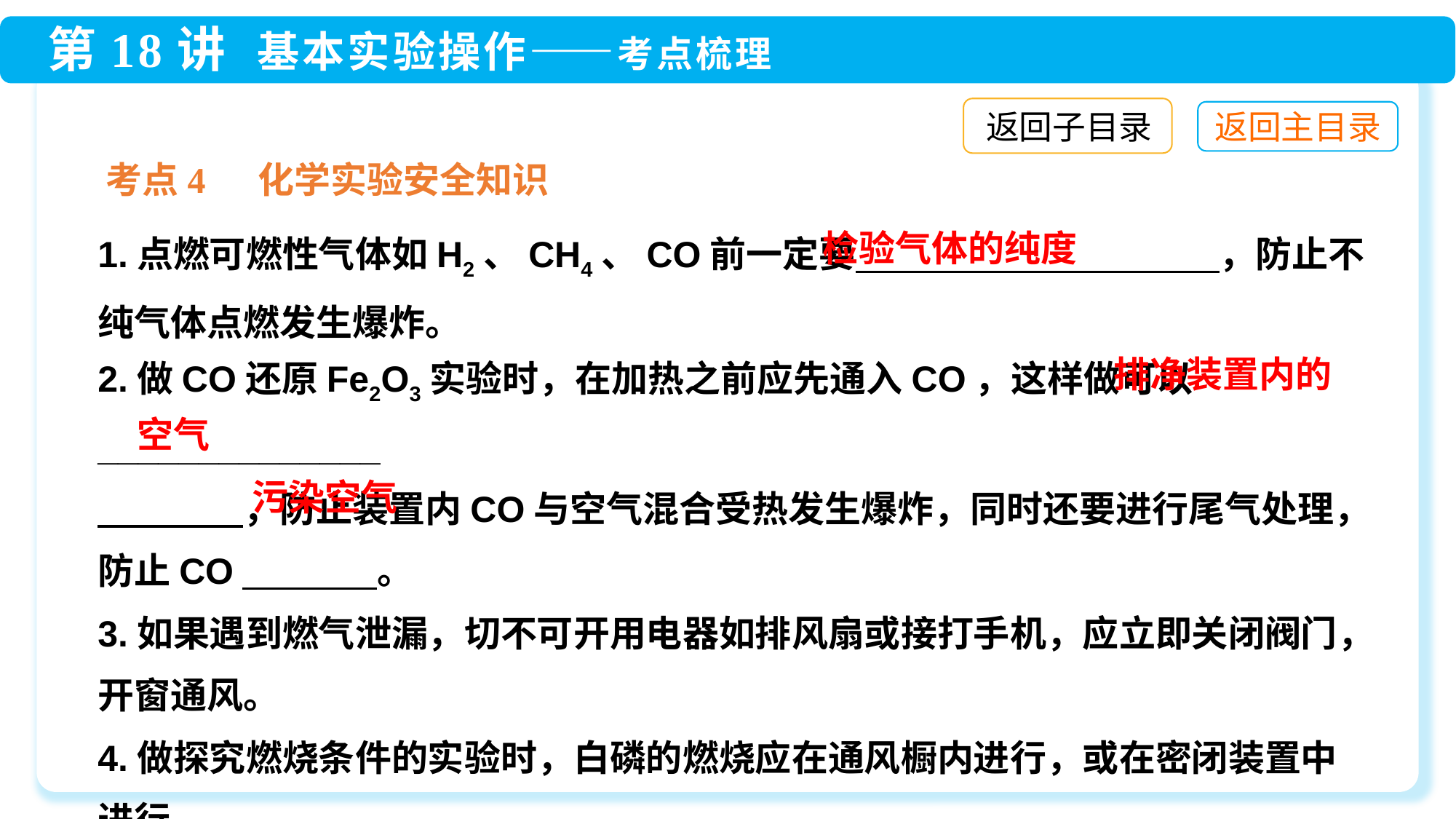

返回子目录
考点4  化学实验安全知识
1.点燃可燃性气体如H2、CH4、CO前一定要　　　　　　　　　　，防止不纯气体点燃发生爆炸。
2.做CO还原Fe2O3实验时，在加热之前应先通入CO，这样做可以______________
　　　　，防止装置内CO与空气混合受热发生爆炸，同时还要进行尾气处理，防止CO　            。
3.如果遇到燃气泄漏，切不可开用电器如排风扇或接打手机，应立即关闭阀门，开窗通风。
4.做探究燃烧条件的实验时，白磷的燃烧应在通风橱内进行，或在密闭装置中进行。
检验气体的纯度
排净装置内的
空气
污染空气